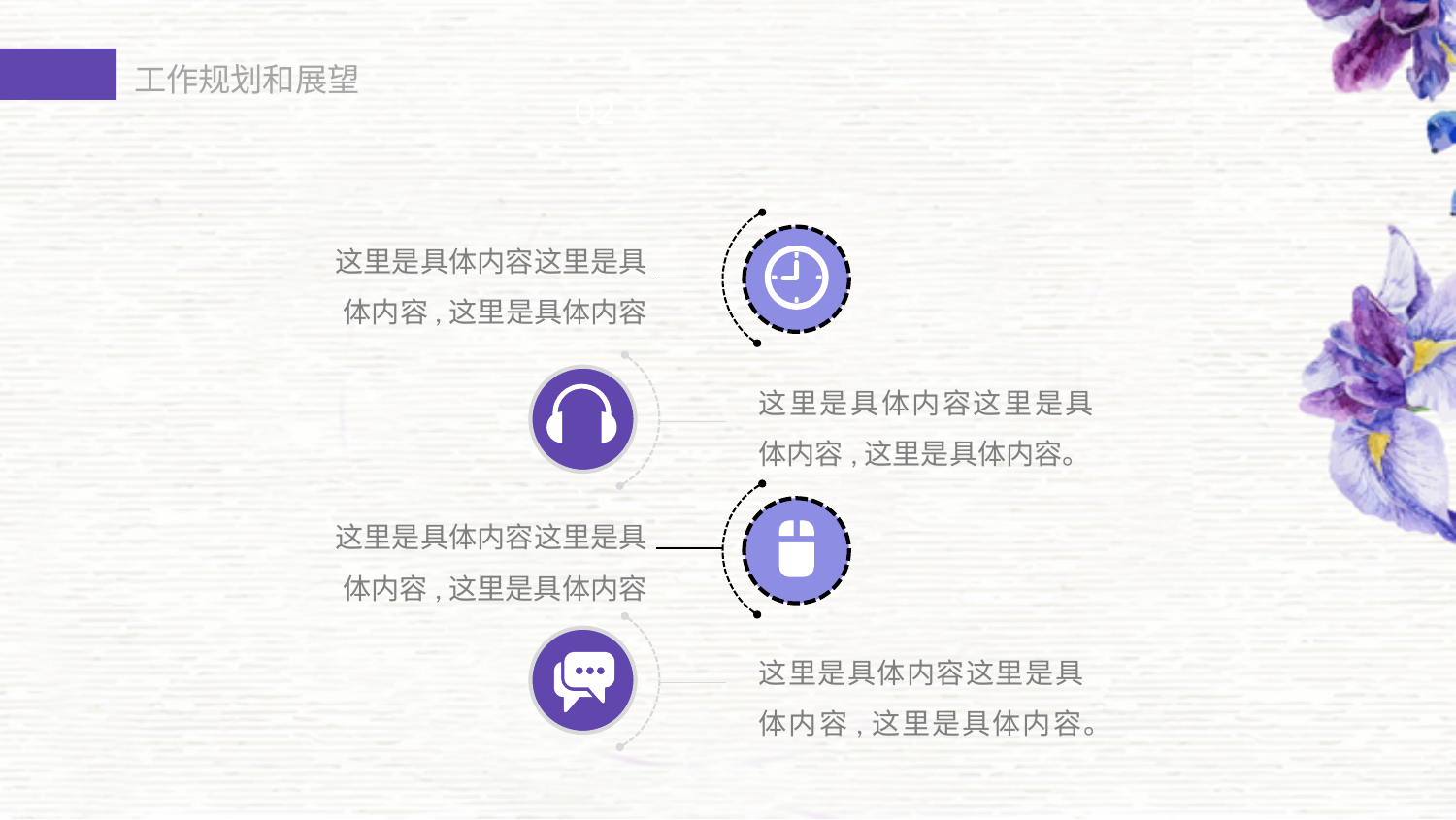

02

这里是具体内容这里是具体内容,这里是具体内容

这里是具体内容这里是具体内容,这里是具体内容。

这里是具体内容这里是具体内容,这里是具体内容

这里是具体内容这里是具体内容,这里是具体内容。